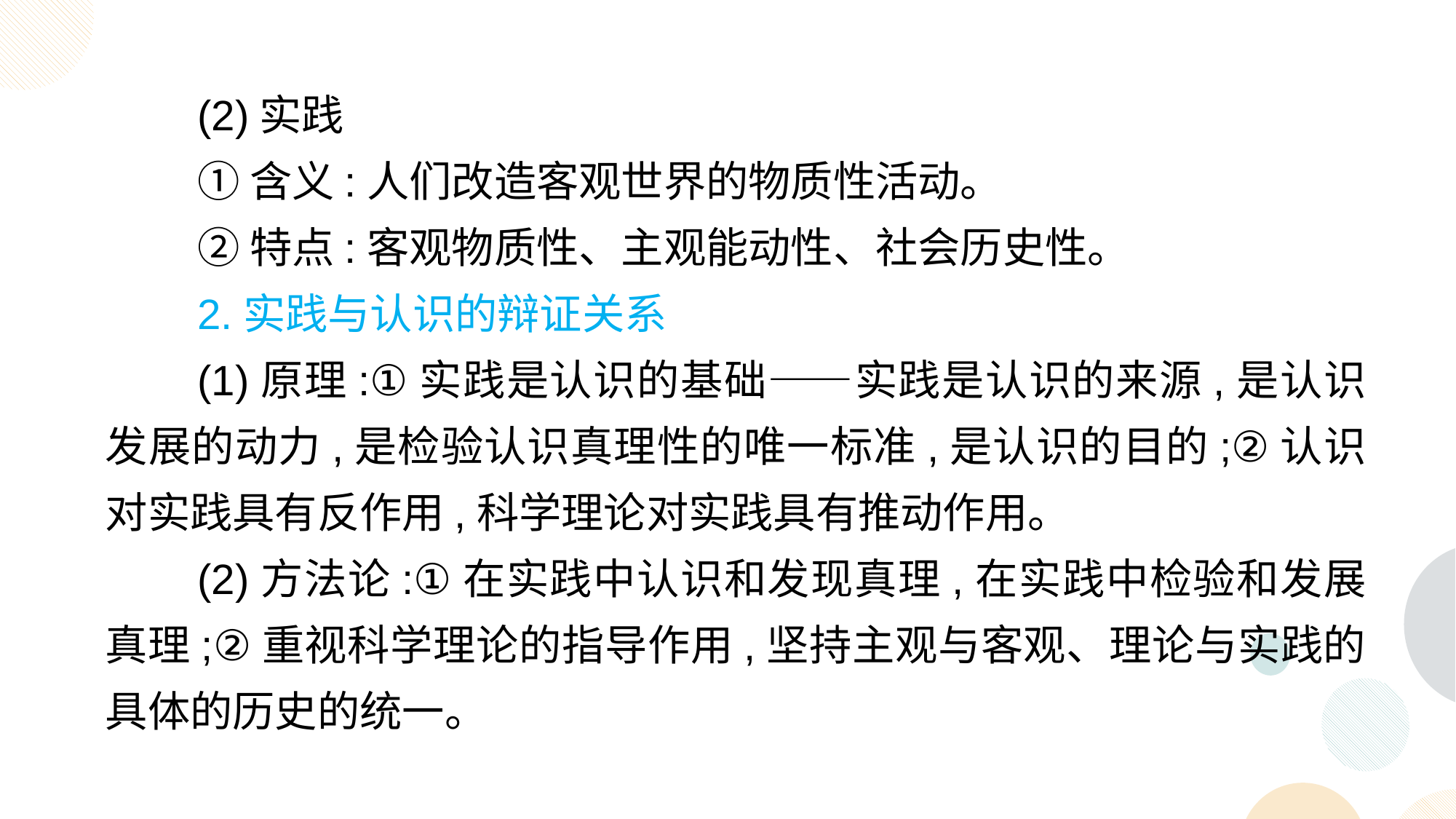

(2)实践
①含义:人们改造客观世界的物质性活动。
②特点:客观物质性、主观能动性、社会历史性。
2.实践与认识的辩证关系
(1)原理:①实践是认识的基础——实践是认识的来源,是认识发展的动力,是检验认识真理性的唯一标准,是认识的目的;②认识对实践具有反作用,科学理论对实践具有推动作用。
(2)方法论:①在实践中认识和发现真理,在实践中检验和发展真理;②重视科学理论的指导作用,坚持主观与客观、理论与实践的具体的历史的统一。